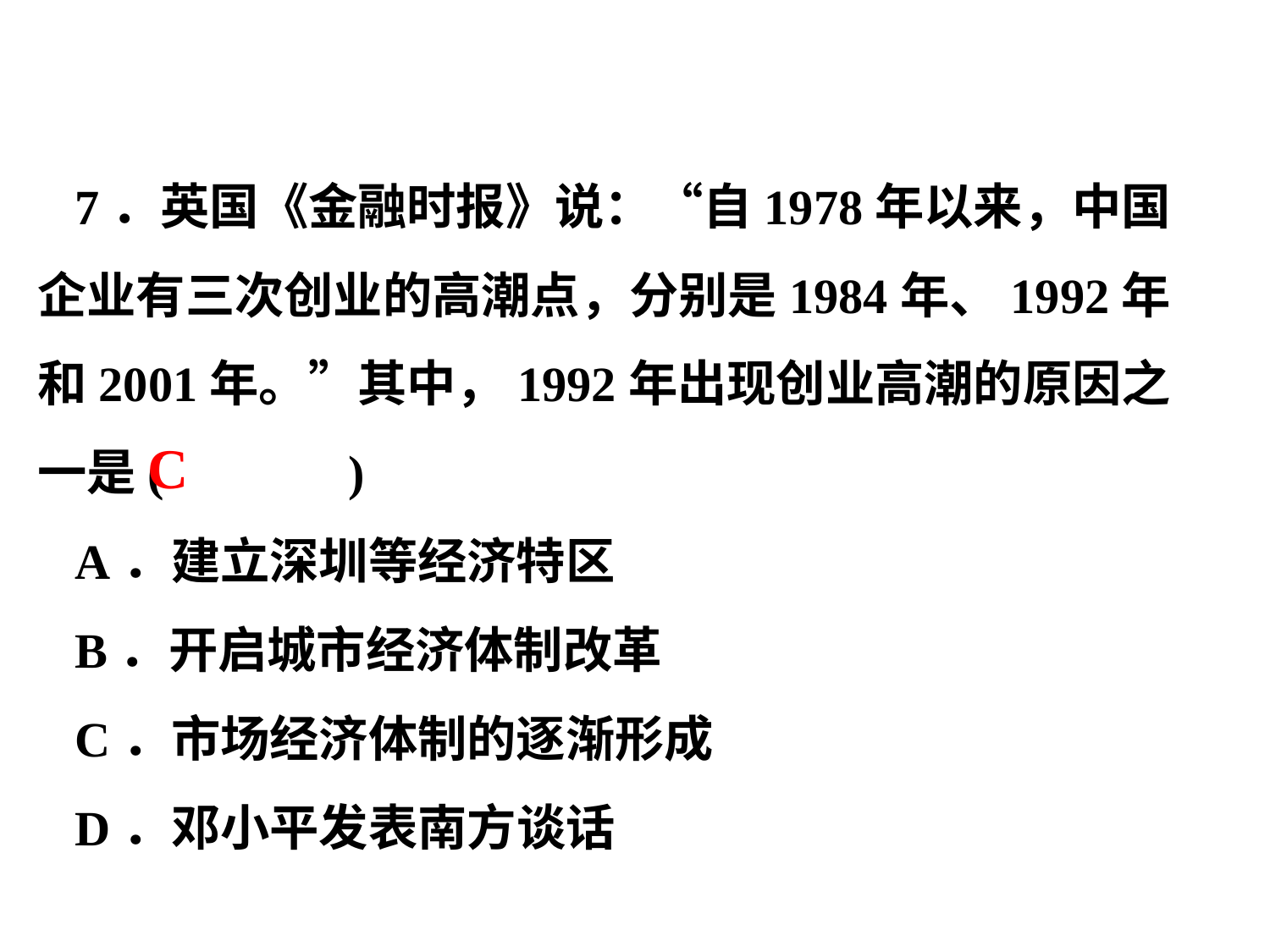

7．英国《金融时报》说：“自1978年以来，中国企业有三次创业的高潮点，分别是1984年、1992年和2001年。”其中，1992年出现创业高潮的原因之一是(               )
A．建立深圳等经济特区
B．开启城市经济体制改革
C．市场经济体制的逐渐形成
D．邓小平发表南方谈话
C